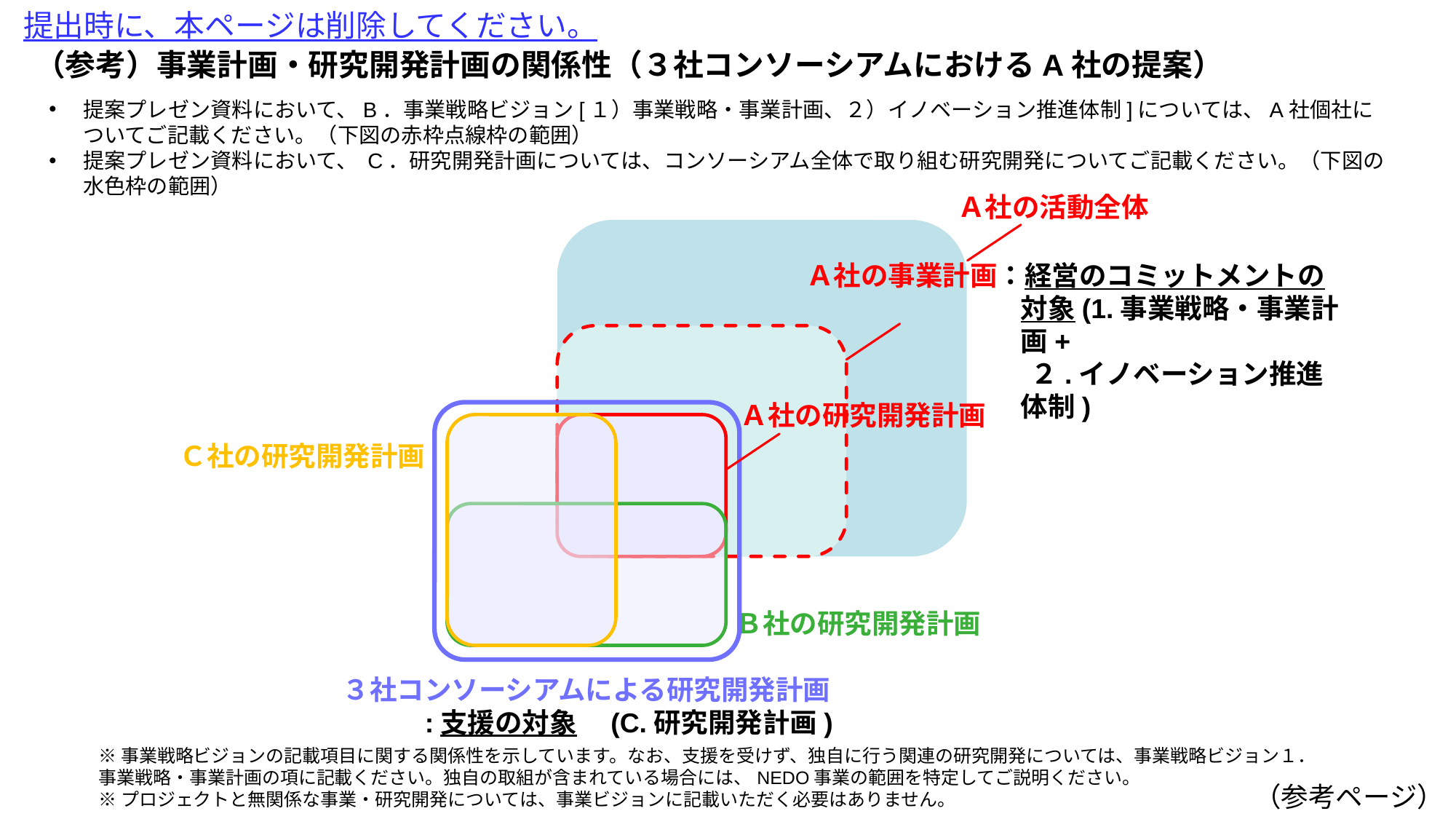

提出時に、本ページは削除してください。
（参考）事業計画・研究開発計画の関係性（３社コンソーシアムにおけるA社の提案）
提案プレゼン資料において、B．事業戦略ビジョン[１）事業戦略・事業計画、２）イノベーション推進体制]については、A社個社についてご記載ください。（下図の赤枠点線枠の範囲）
提案プレゼン資料において、 C．研究開発計画については、コンソーシアム全体で取り組む研究開発についてご記載ください。（下図の水色枠の範囲）
Ａ社の活動全体

Ａ社の事業計画：経営のコミットメントの対象(1.事業戦略・事業計画+
２.イノベーション推進体制)

Ａ社の研究開発計画

Ｃ社の研究開発計画

Ｂ社の研究開発計画
３社コンソーシアムによる研究開発計画
:支援の対象　(C.研究開発計画)
※事業戦略ビジョンの記載項目に関する関係性を示しています。なお、支援を受けず、独自に行う関連の研究開発については、事業戦略ビジョン１．事業戦略・事業計画の項に記載ください。独自の取組が含まれている場合には、NEDO事業の範囲を特定してご説明ください。
※プロジェクトと無関係な事業・研究開発については、事業ビジョンに記載いただく必要はありません。
（参考ページ）